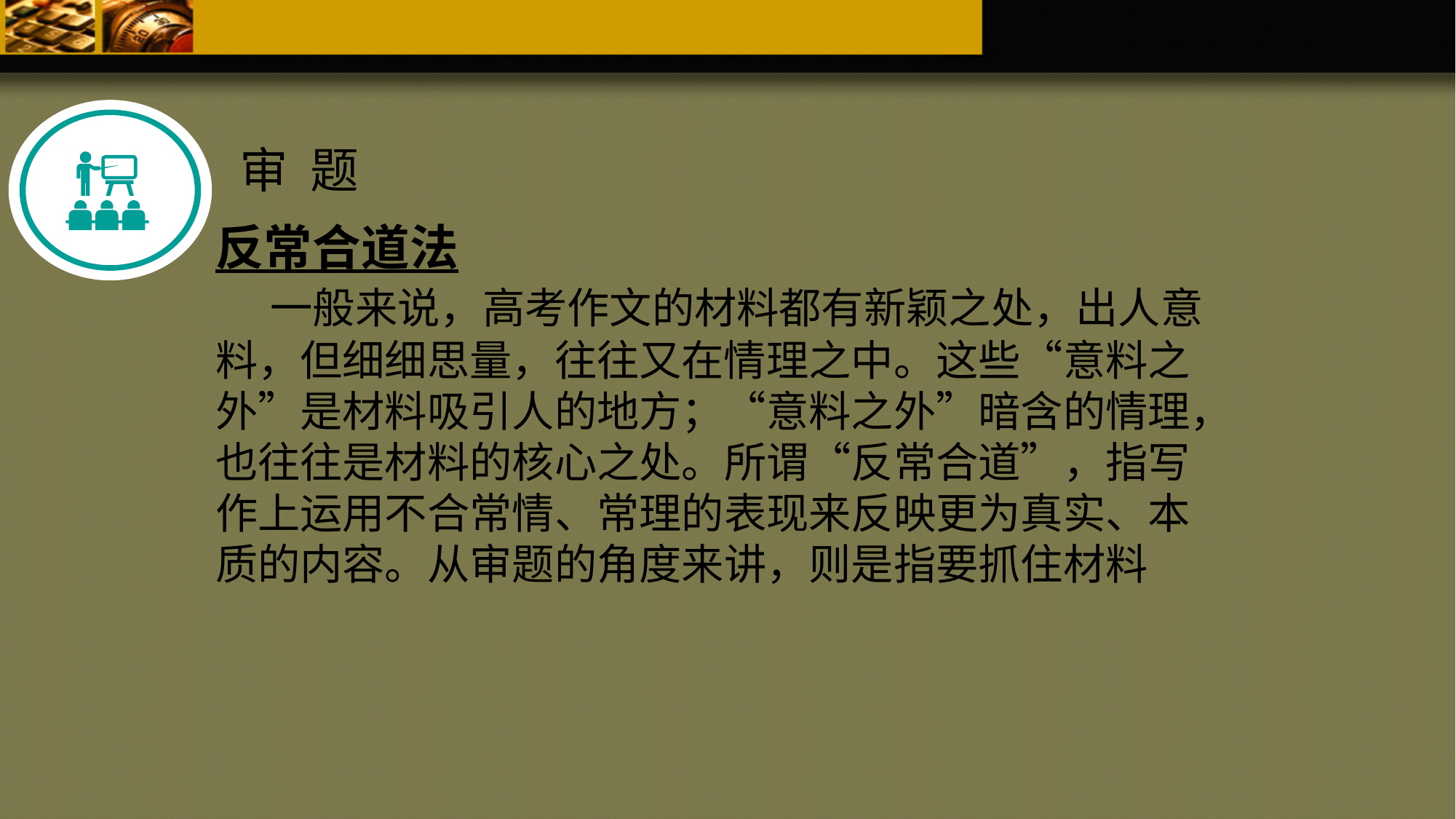

审  题

反常合道法
    一般来说，高考作文的材料都有新颖之处，出人意料，但细细思量，往往又在情理之中。这些“意料之外”是材料吸引人的地方；“意料之外”暗含的情理，也往往是材料的核心之处。所谓“反常合道”，指写作上运用不合常情、常理的表现来反映更为真实、本质的内容。从审题的角度来讲，则是指要抓住材料